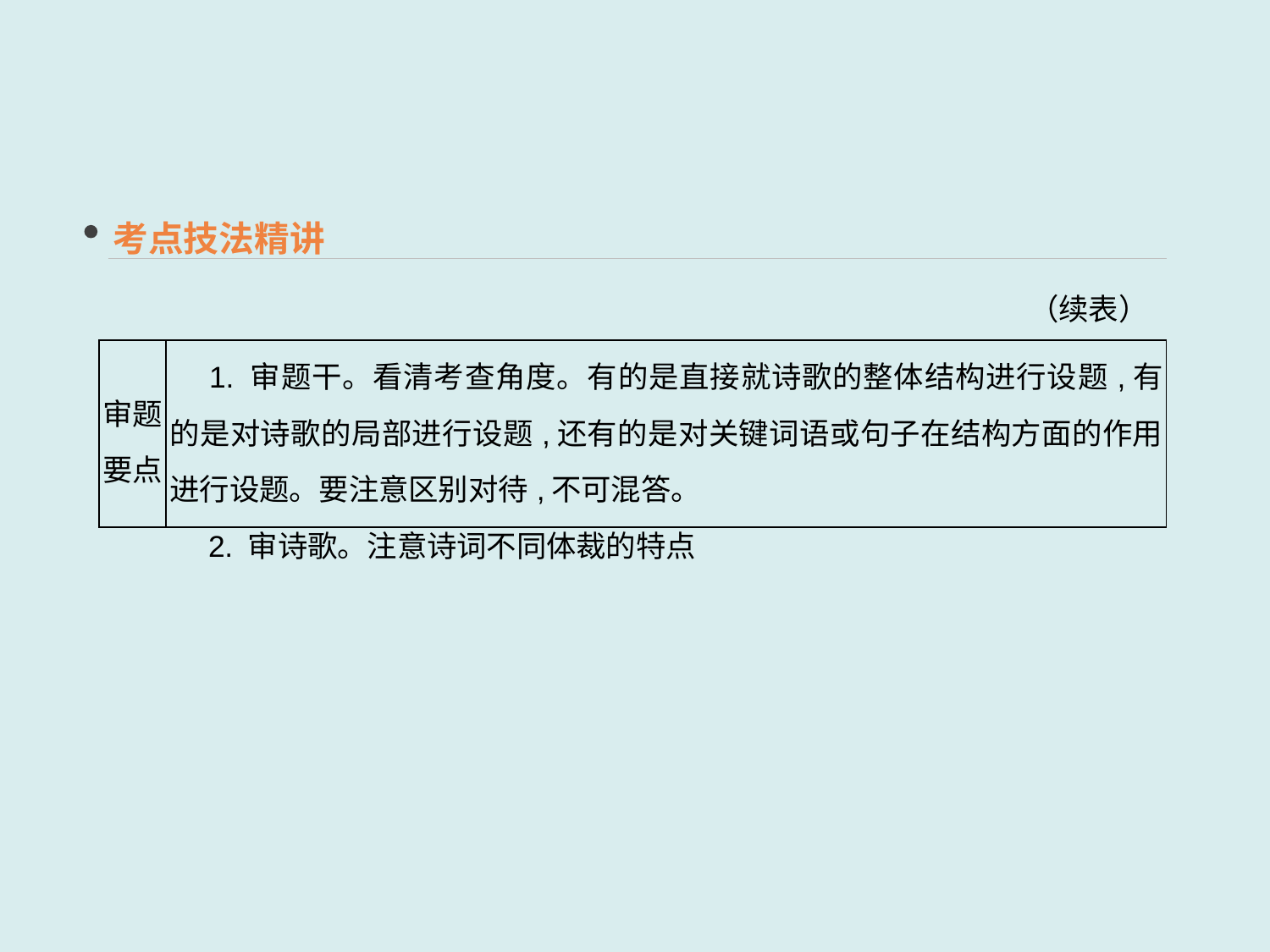

考点技法精讲

（续表）
| 审题要点 | 1. 审题干。看清考查角度。有的是直接就诗歌的整体结构进行设题,有的是对诗歌的局部进行设题,还有的是对关键词语或句子在结构方面的作用进行设题。要注意区别对待,不可混答。 　2. 审诗歌。注意诗词不同体裁的特点 |
| --- | --- |